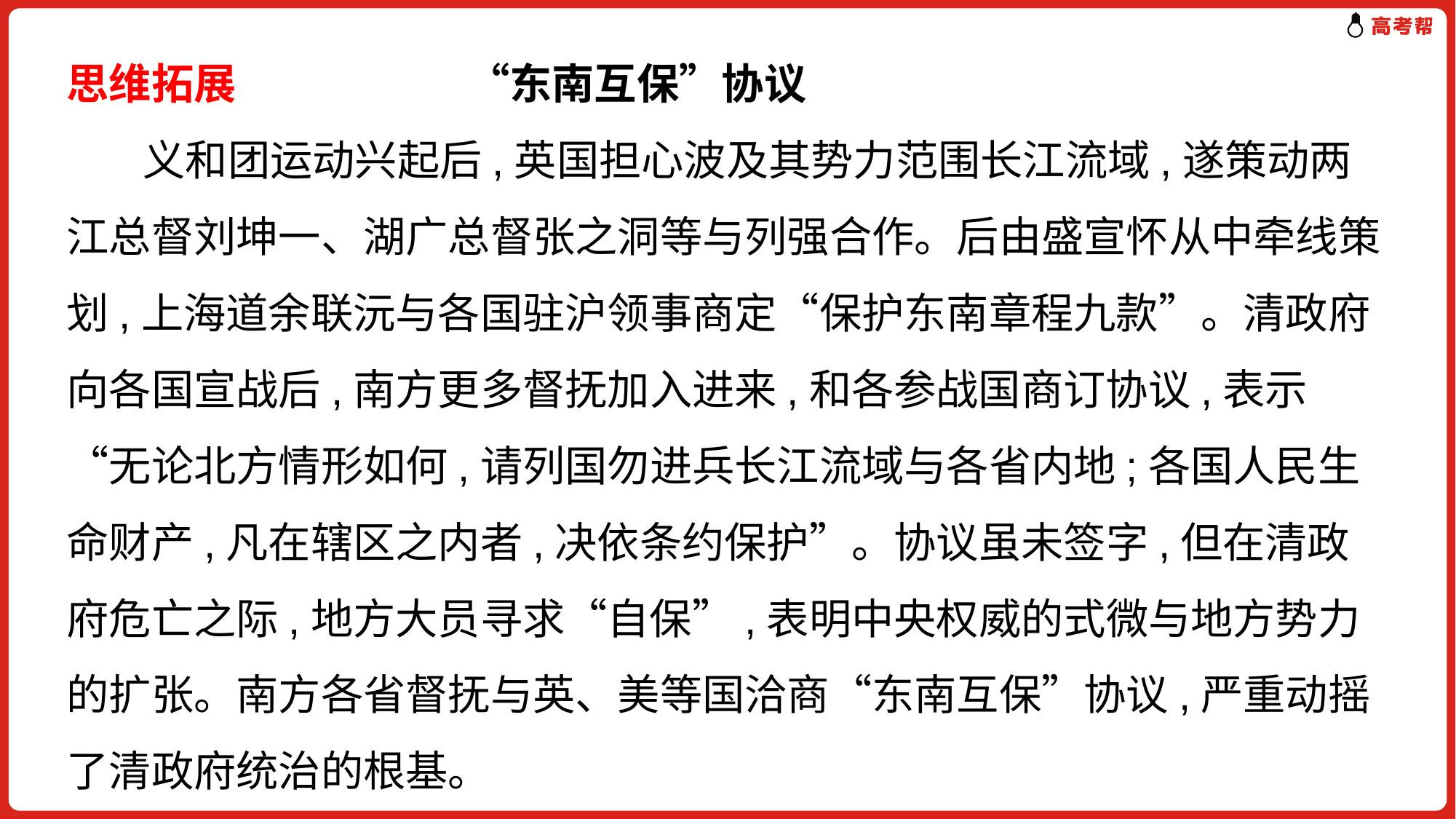

思维拓展                        “东南互保”协议
       义和团运动兴起后,英国担心波及其势力范围长江流域,遂策动两江总督刘坤一、湖广总督张之洞等与列强合作。后由盛宣怀从中牵线策划,上海道余联沅与各国驻沪领事商定“保护东南章程九款”。清政府向各国宣战后,南方更多督抚加入进来,和各参战国商订协议,表示“无论北方情形如何,请列国勿进兵长江流域与各省内地;各国人民生命财产,凡在辖区之内者,决依条约保护”。协议虽未签字,但在清政府危亡之际,地方大员寻求“自保”,表明中央权威的式微与地方势力的扩张。南方各省督抚与英、美等国洽商“东南互保”协议,严重动摇了清政府统治的根基。